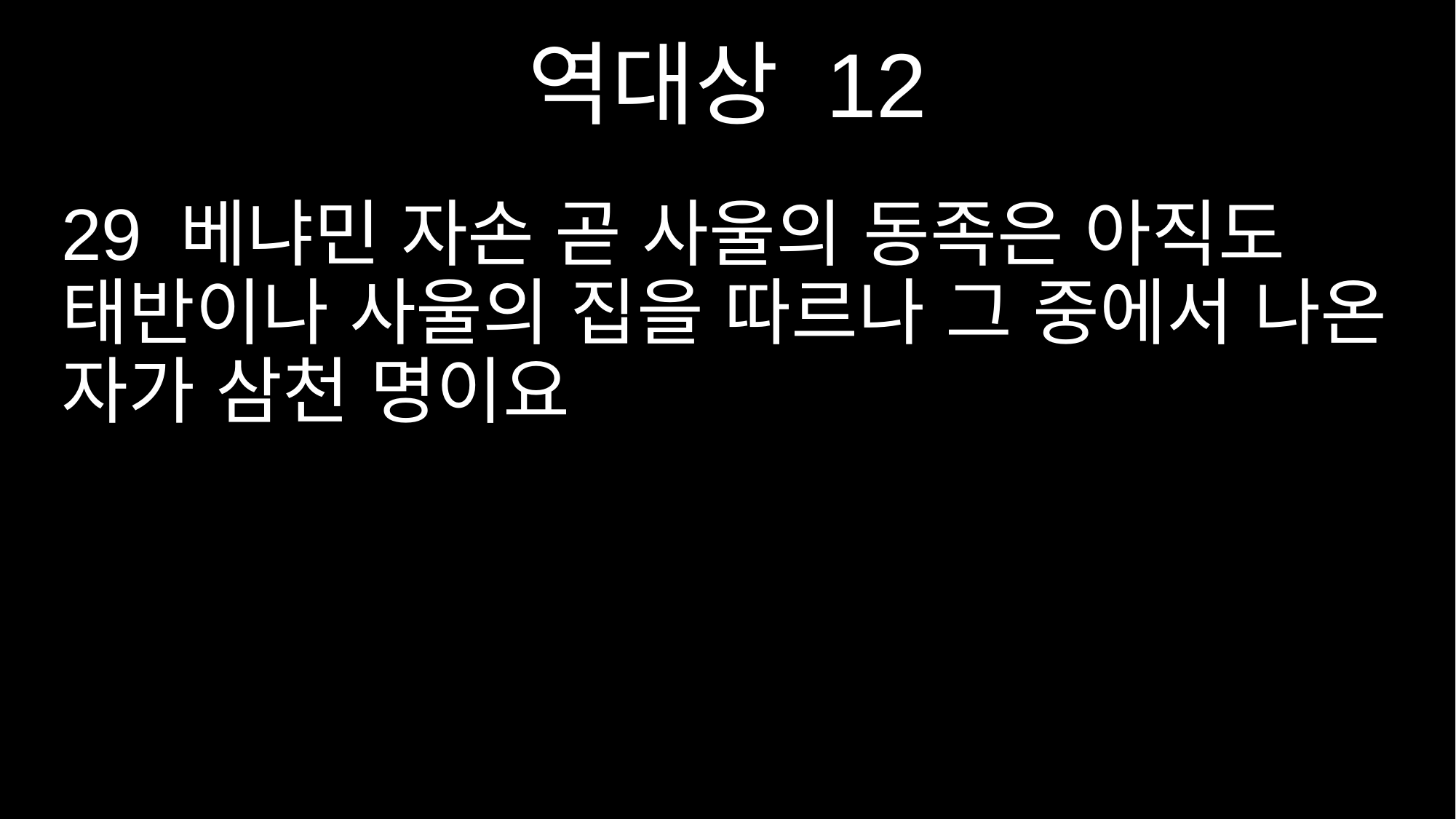

역대상 12
29 베냐민 자손 곧 사울의 동족은 아직도 태반이나 사울의 집을 따르나 그 중에서 나온 자가 삼천 명이요